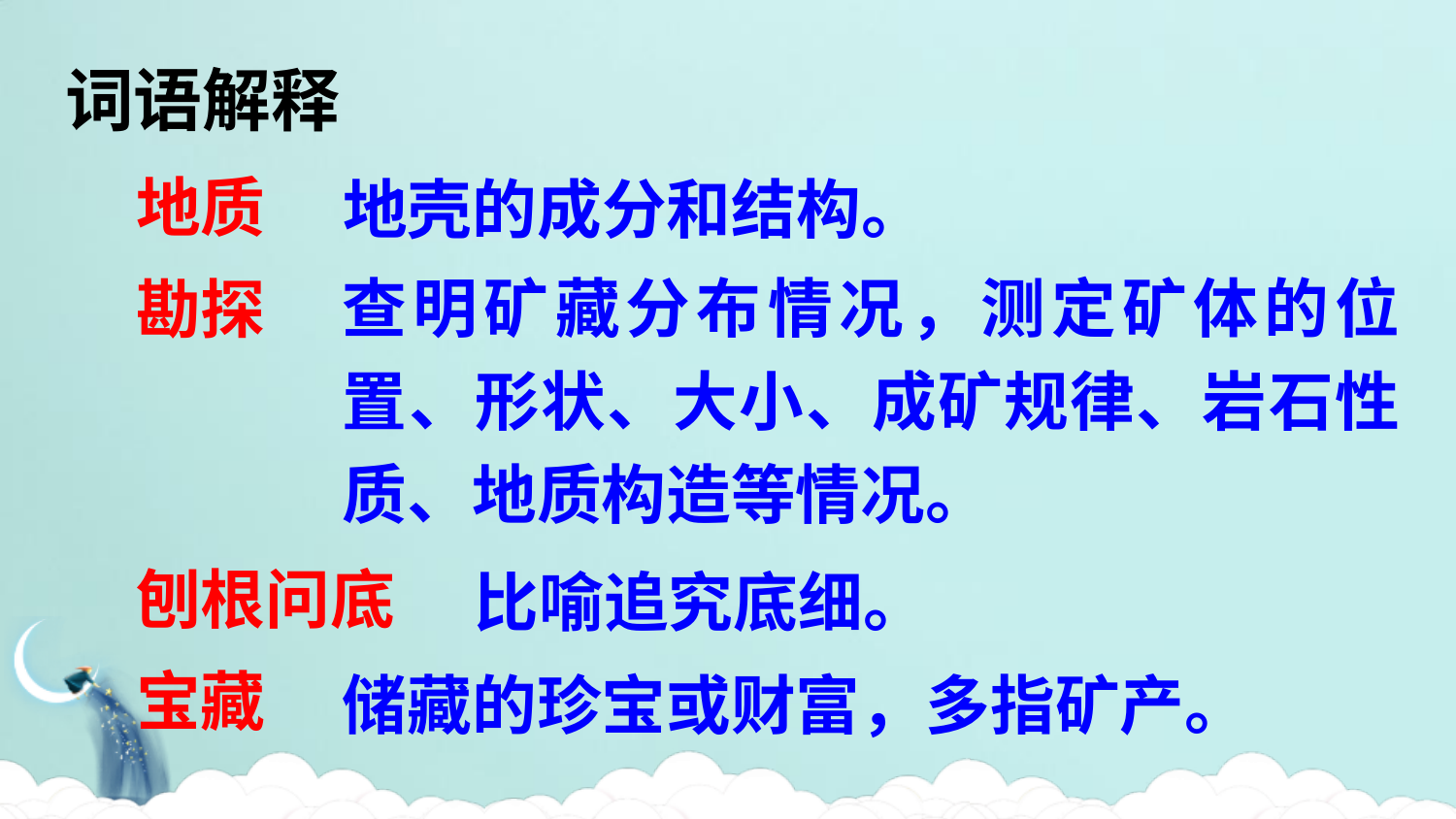

词语解释
地质
地壳的成分和结构。
勘探
查明矿藏分布情况，测定矿体的位置、形状、大小、成矿规律、岩石性质、地质构造等情况。
刨根问底
比喻追究底细。
宝藏
储藏的珍宝或财富，多指矿产。